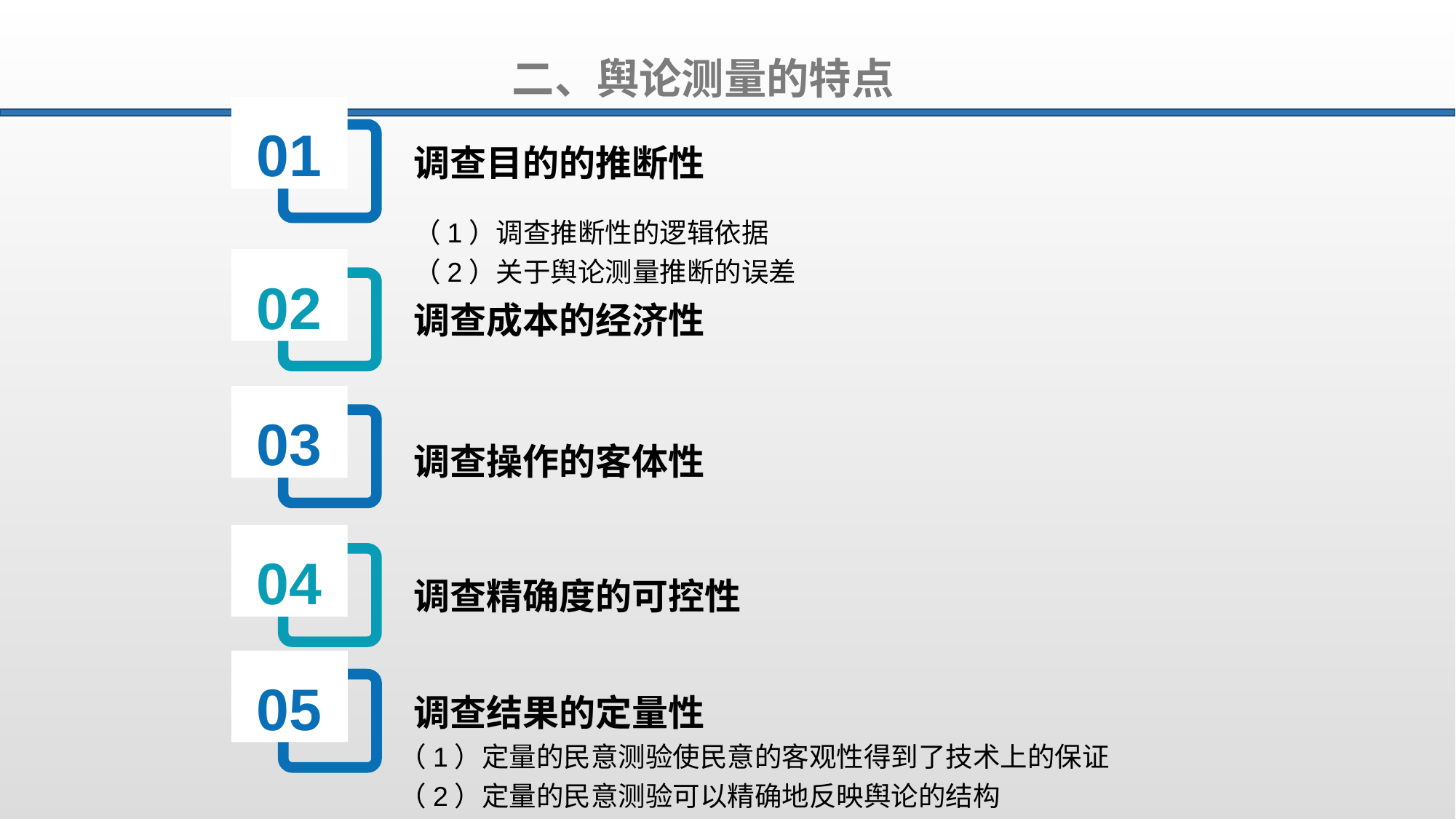

二、舆论测量的特点
01

调查目的的推断性

（1）调查推断性的逻辑依据
（2）关于舆论测量推断的误差

02

调查成本的经济性
03

调查操作的客体性
04

调查精确度的可控性
05

调查结果的定量性
（1）定量的民意测验使民意的客观性得到了技术上的保证
（2）定量的民意测验可以精确地反映舆论的结构